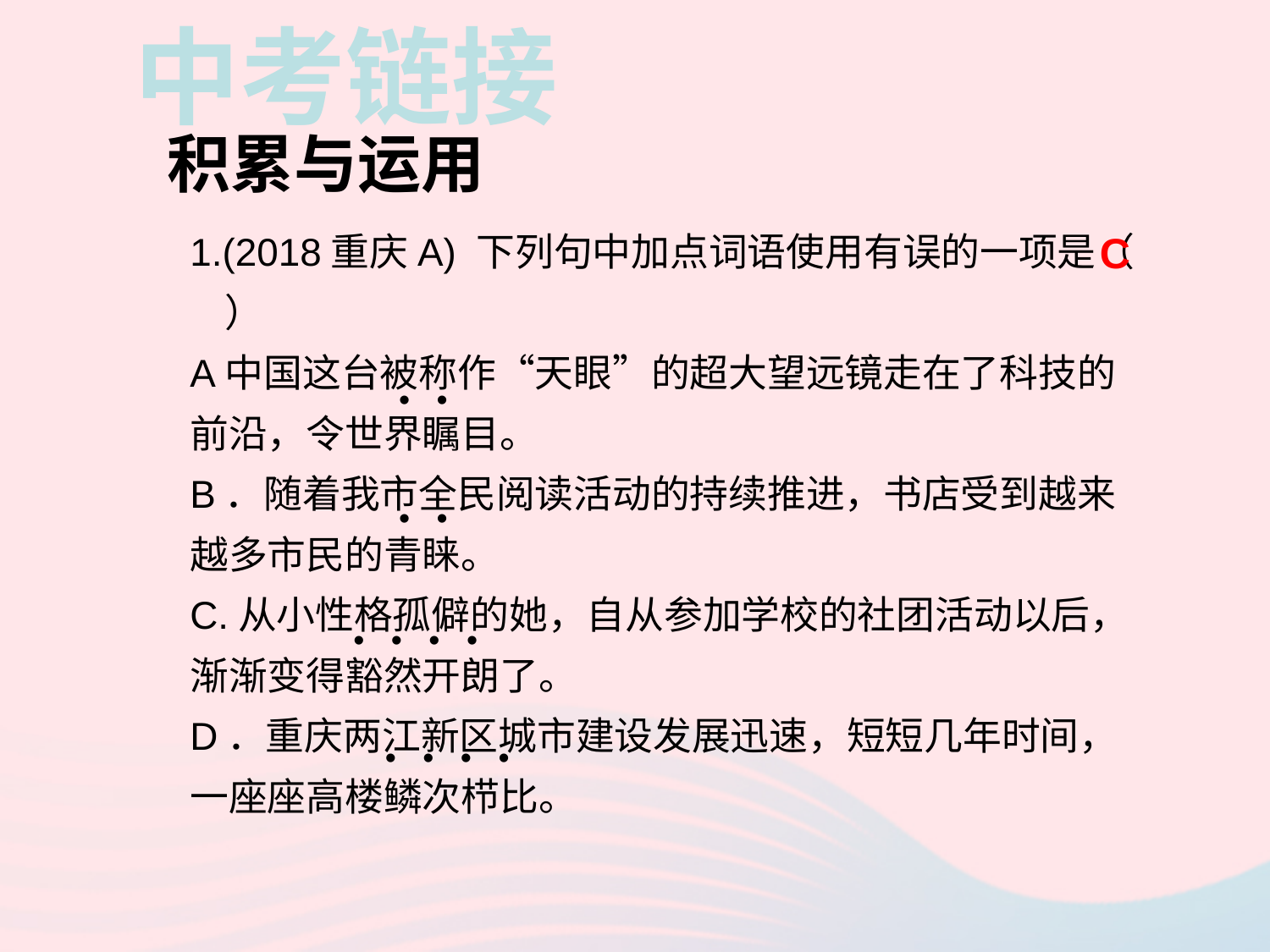

中考链接
积累与运用
1.(2018重庆A) 下列句中加点词语使用有误的一项是（     ）
A中国这台被称作“天眼”的超大望远镜走在了科技的前沿，令世界瞩目。
B．随着我市全民阅读活动的持续推进，书店受到越来越多市民的青睐。
C.从小性格孤僻的她，自从参加学校的社团活动以后，渐渐变得豁然开朗了。
D．重庆两江新区城市建设发展迅速，短短几年时间，一座座高楼鳞次栉比。
C
•   •
•   •
•   •   •   •
•   •   •   •